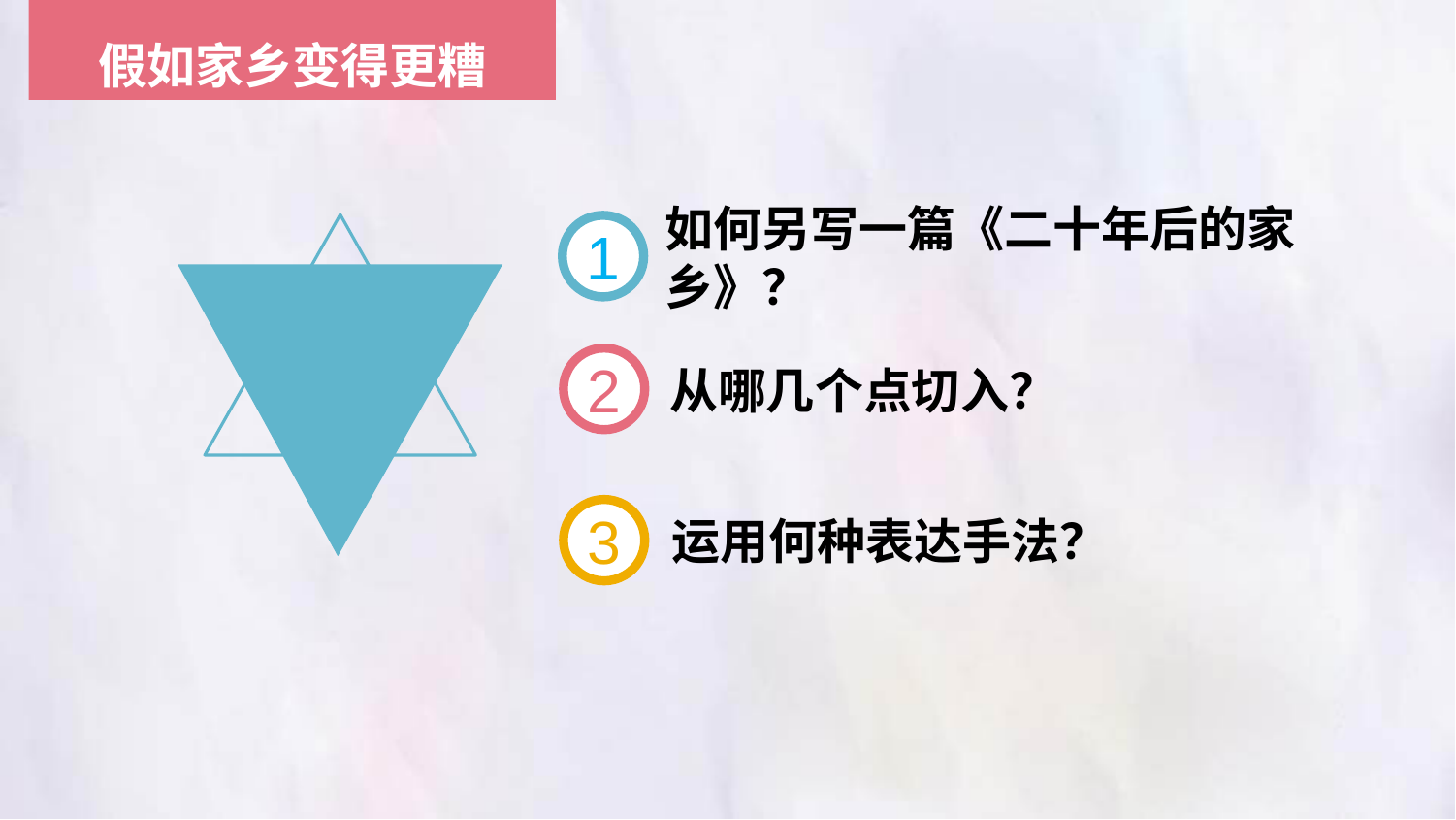

假如家乡变得更糟

1
如何另写一篇《二十年后的家乡》？
2
从哪几个点切入？
3
运用何种表达手法？